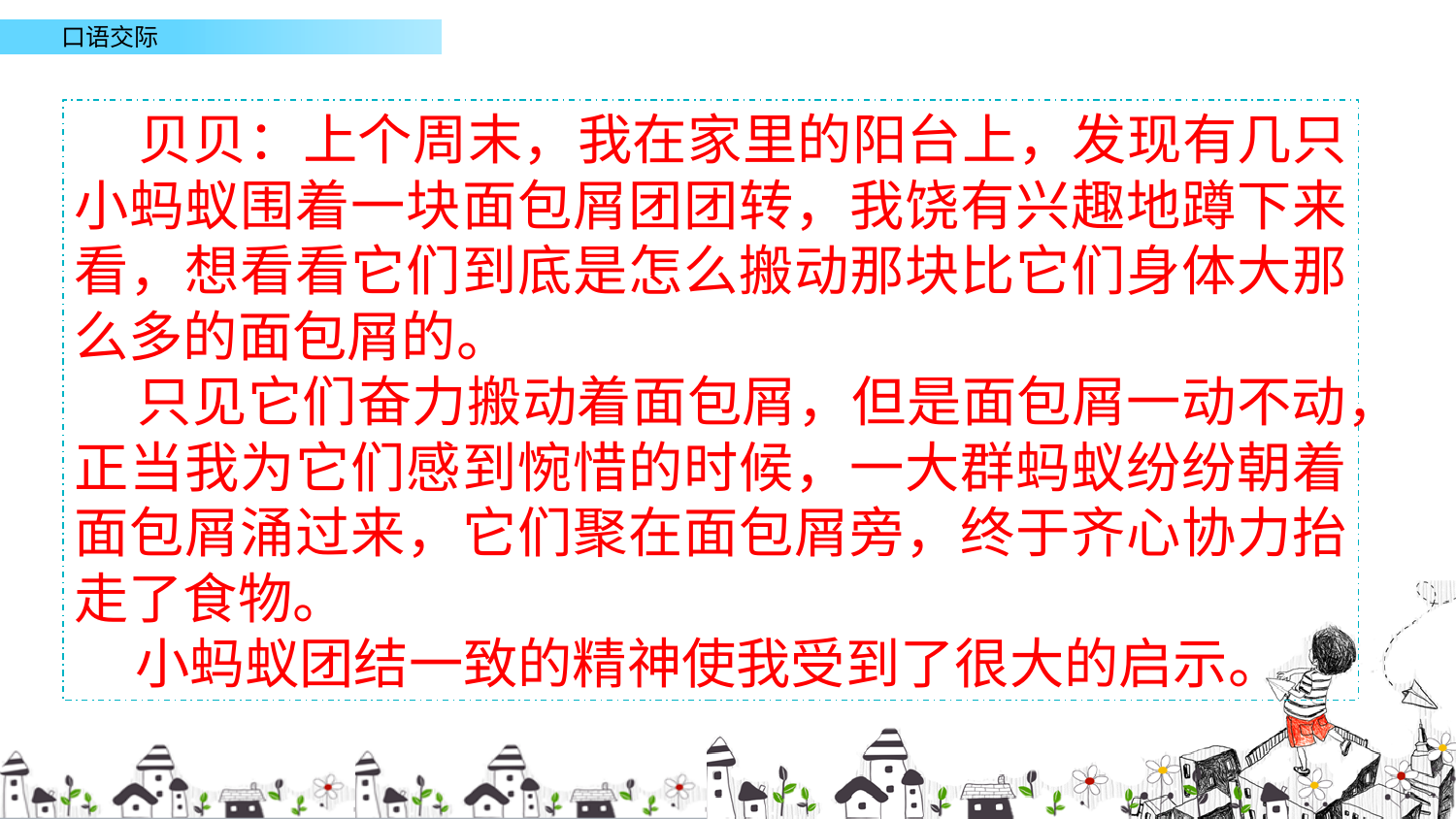

贝贝：上个周末，我在家里的阳台上，发现有几只小蚂蚁围着一块面包屑团团转，我饶有兴趣地蹲下来看，想看看它们到底是怎么搬动那块比它们身体大那么多的面包屑的。
    只见它们奋力搬动着面包屑，但是面包屑一动不动，正当我为它们感到惋惜的时候，一大群蚂蚁纷纷朝着面包屑涌过来，它们聚在面包屑旁，终于齐心协力抬走了食物。
    小蚂蚁团结一致的精神使我受到了很大的启示。